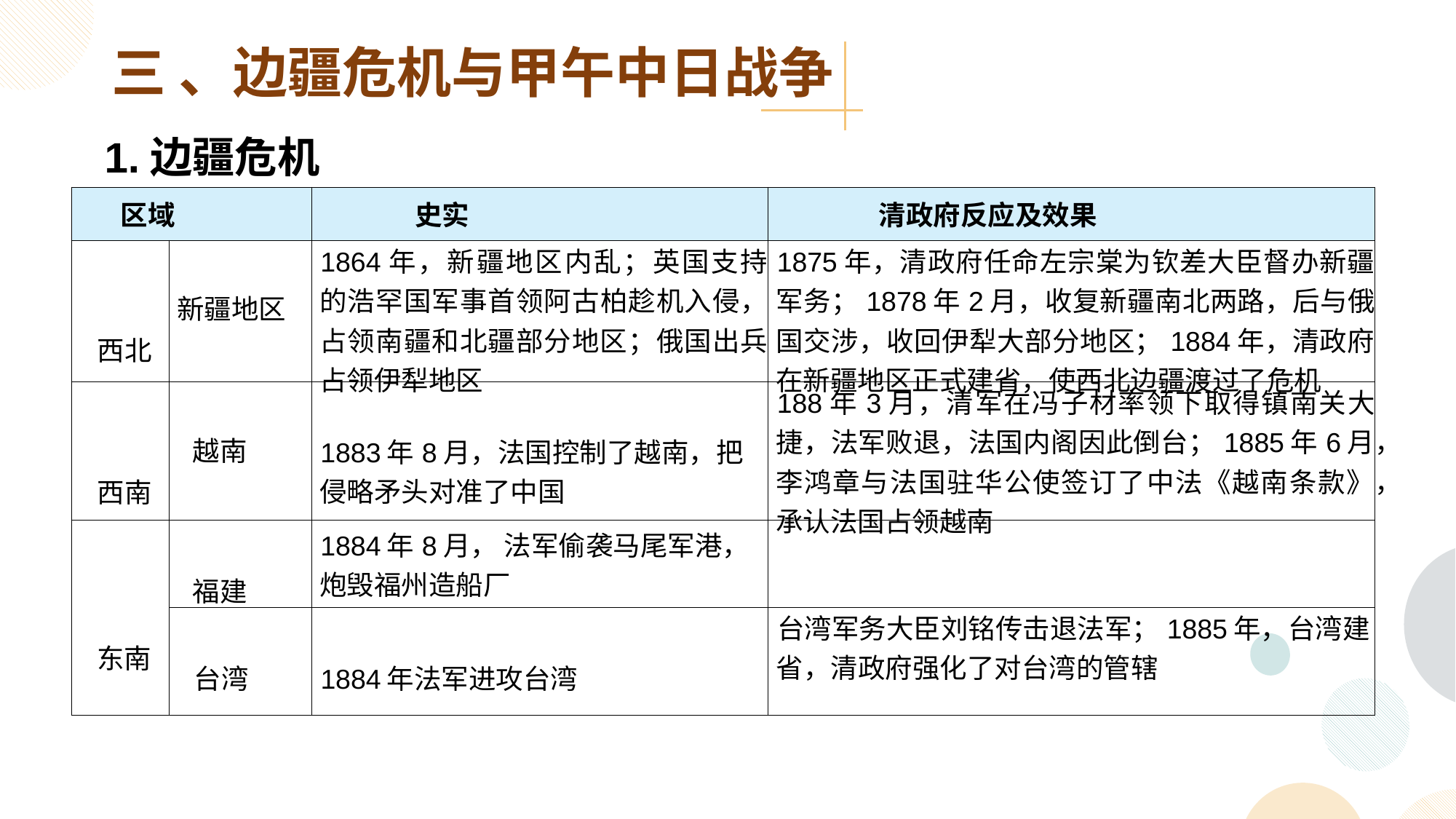

三 、边疆危机与甲午中日战争
1.边疆危机
| 区域 |  | 史实 | 清政府反应及效果 |
| --- | --- | --- | --- |
| 西北 | 新疆地区 | 1864年，新疆地区内乱；英国支持的浩罕国军事首领阿古柏趁机入侵，占领南疆和北疆部分地区；俄国出兵占领伊犁地区 | 1875年，清政府任命左宗棠为钦差大臣督办新疆军务；1878年2月，收复新疆南北两路，后与俄国交涉，收回伊犁大部分地区；1884年，清政府在新疆地区正式建省，使西北边疆渡过了危机 |
| 西南 | 越南 | 1883年8月，法国控制了越南，把侵略矛头对准了中国 | 188年3月，清军在冯子材率领下取得镇南关大捷，法军败退，法国内阁因此倒台；1885年6月，李鸿章与法国驻华公使签订了中法《越南条款》，承认法国占领越南 |
| 东南 | 福建 | 1884年8月， 法军偷袭马尾军港，炮毁福州造船厂 |  |
|  | 台湾 | 1884年法军进攻台湾 | 台湾军务大臣刘铭传击退法军；1885年，台湾建省，清政府强化了对台湾的管辖 |